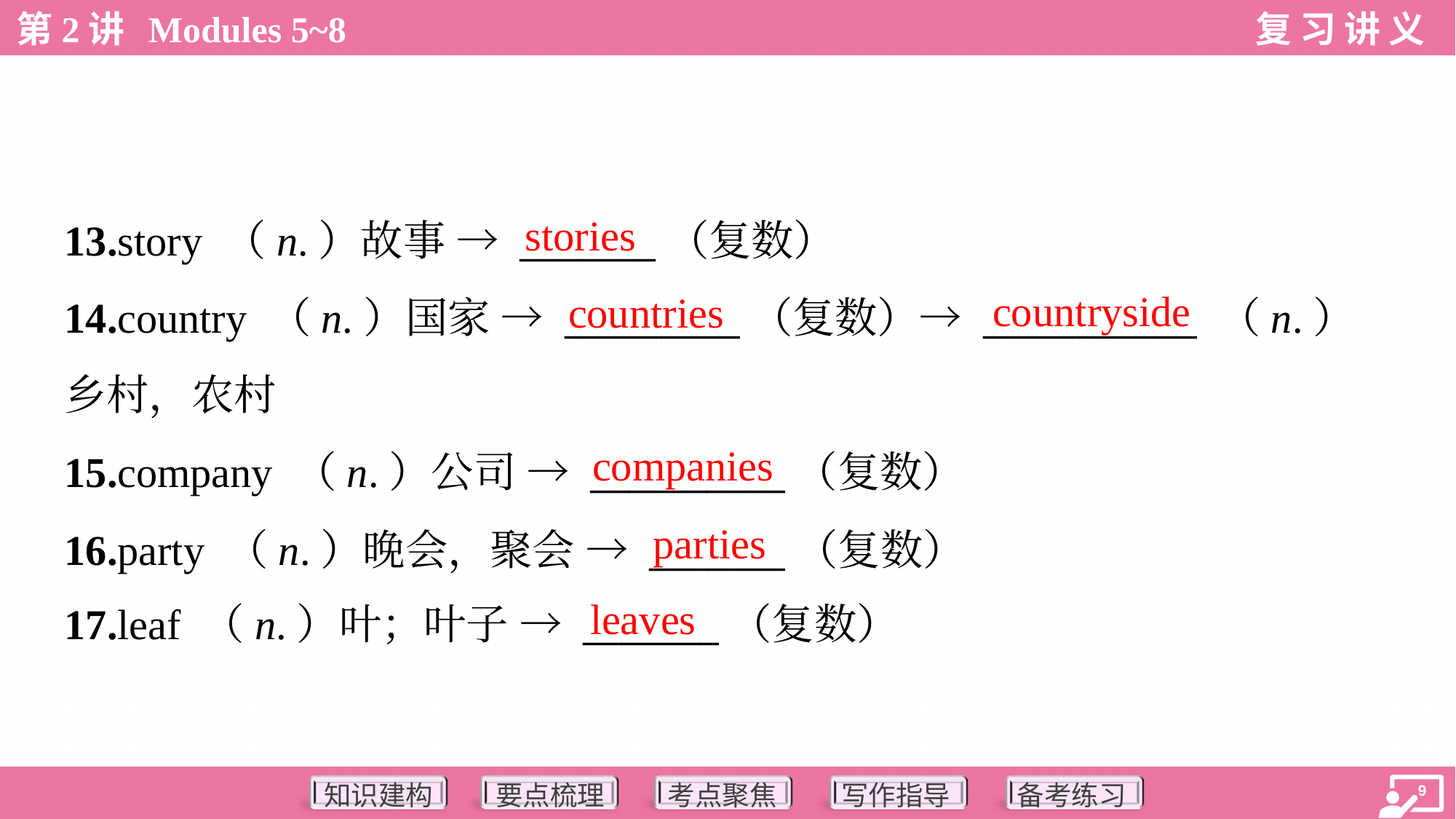

stories
13.story （n.）故事 → _______（复数）
14.country （n.）国家 → _________（复数）→ ___________ （n.）
乡村，农村
15.company （n.）公司 → __________（复数）
16.party （n.）晚会，聚会 → _______（复数）
17.leaf （n.）叶；叶子 → _______（复数）
countryside
countries
companies
parties
leaves